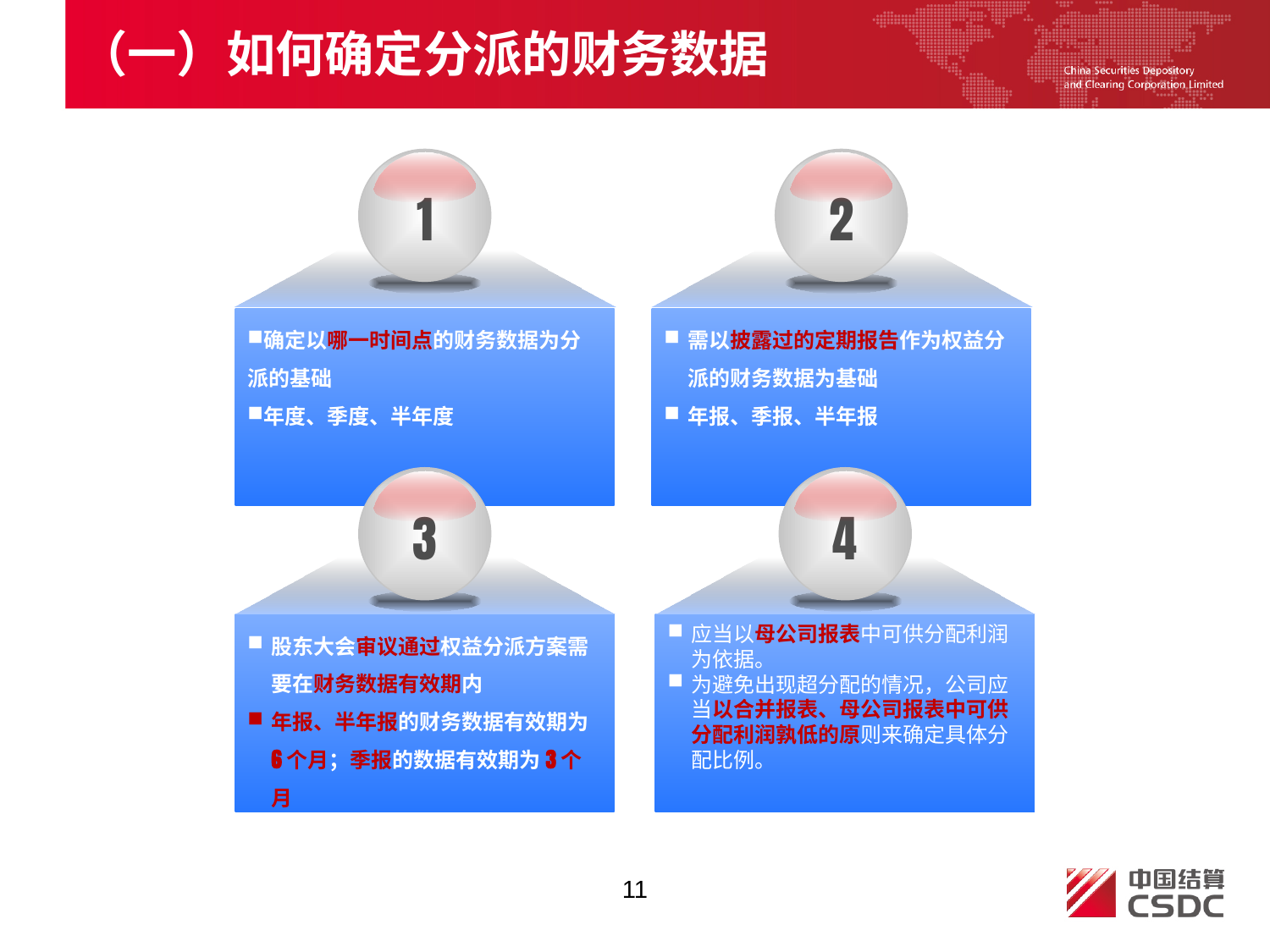

（一）如何确定分派的财务数据
1

2

确定以哪一时间点的财务数据为分派的基础
年度、季度、半年度

需以披露过的定期报告作为权益分派的财务数据为基础
年报、季报、半年报
3

4

股东大会审议通过权益分派方案需要在财务数据有效期内
年报、半年报的财务数据有效期为6个月；季报的数据有效期为3个月

应当以母公司报表中可供分配利润为依据。
为避免出现超分配的情况，公司应当以合并报表、母公司报表中可供分配利润孰低的原则来确定具体分配比例。
11